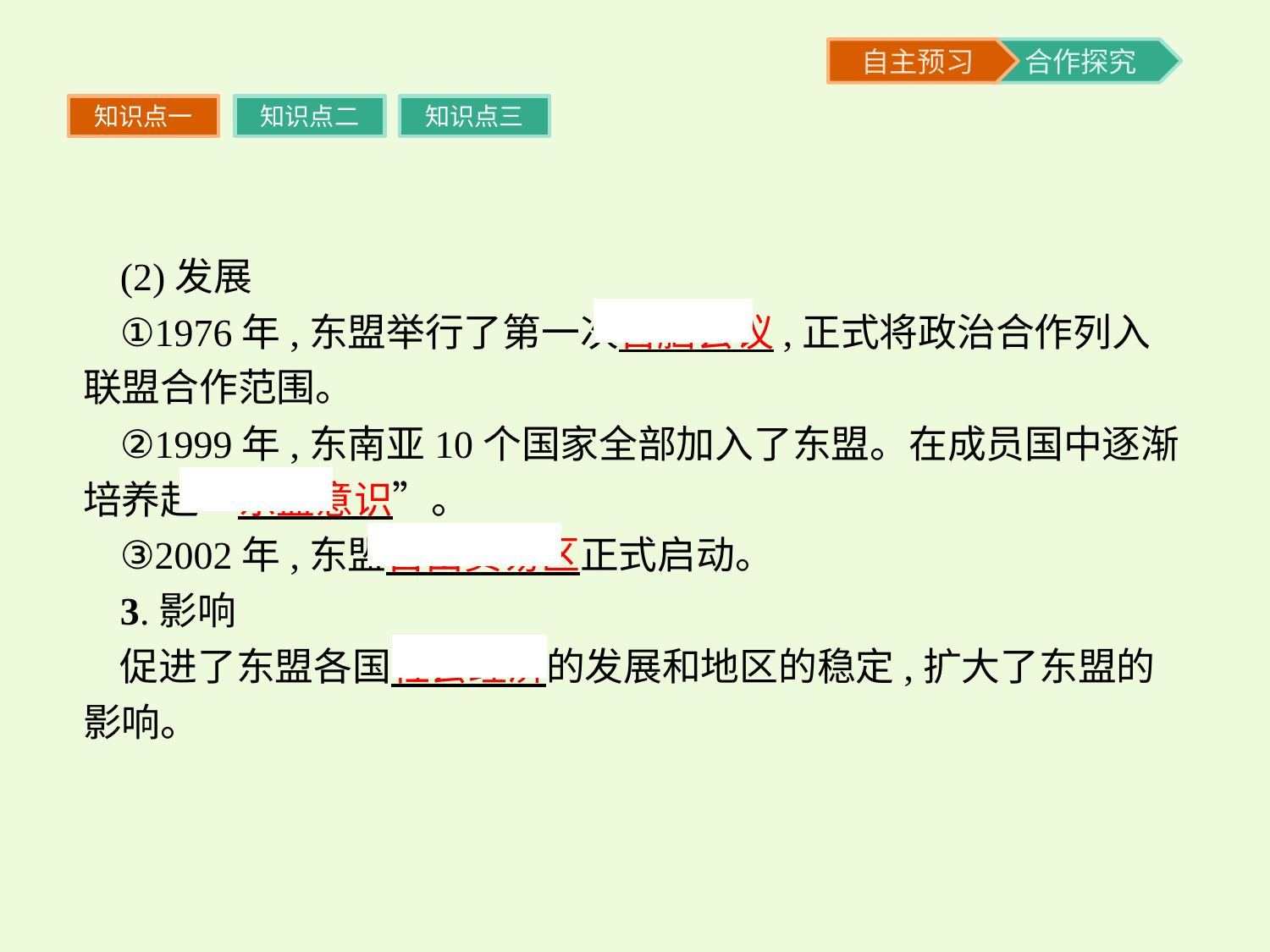

知识点一
知识点二
知识点三
(2)发展
①1976年,东盟举行了第一次首脑会议,正式将政治合作列入联盟合作范围。
②1999年,东南亚10个国家全部加入了东盟。在成员国中逐渐培养起“东盟意识”。
③2002年,东盟自由贸易区正式启动。
3.影响
促进了东盟各国社会经济的发展和地区的稳定,扩大了东盟的影响。